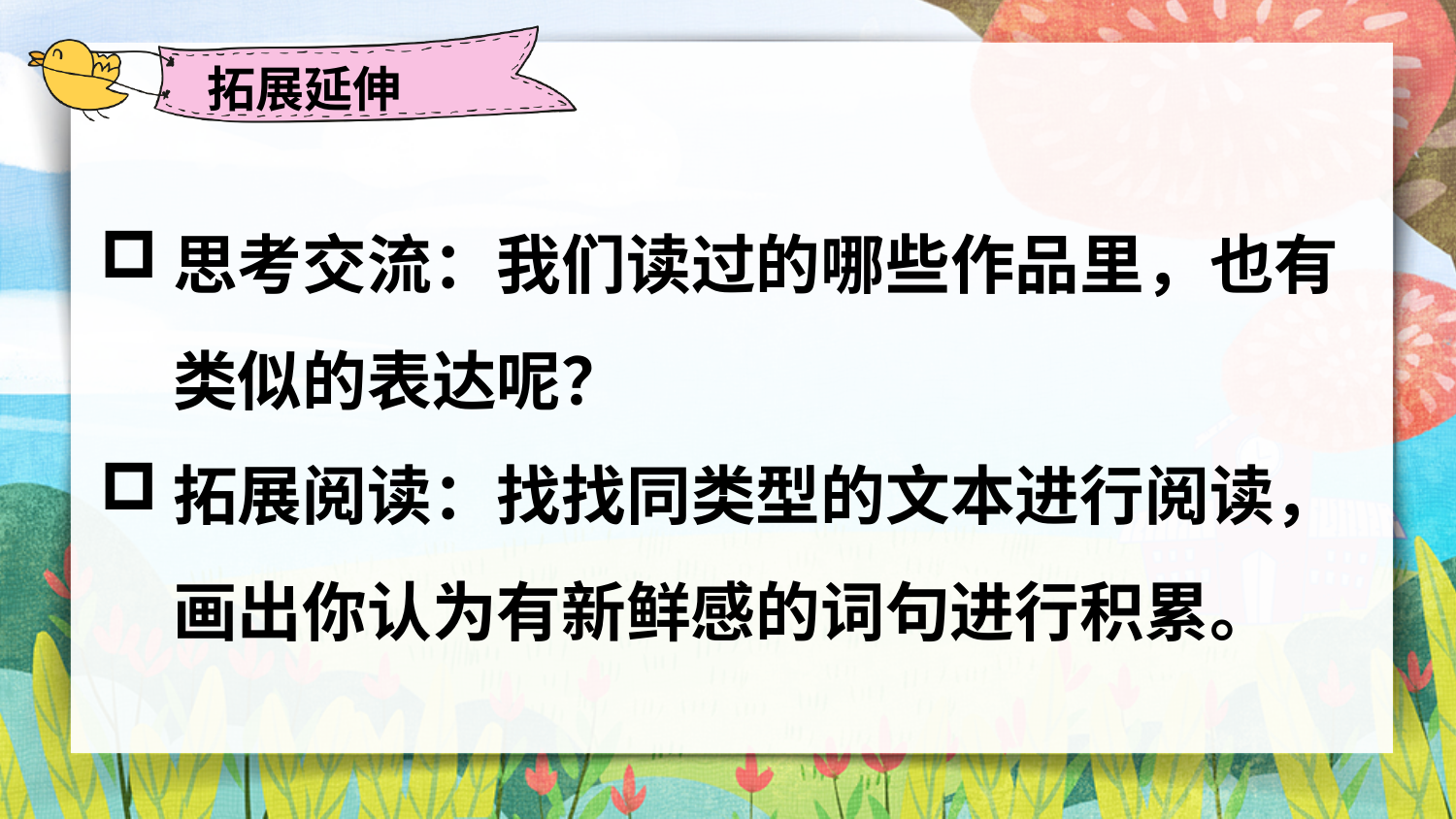

拓展延伸
思考交流：我们读过的哪些作品里，也有类似的表达呢？
拓展阅读：找找同类型的文本进行阅读，画出你认为有新鲜感的词句进行积累。